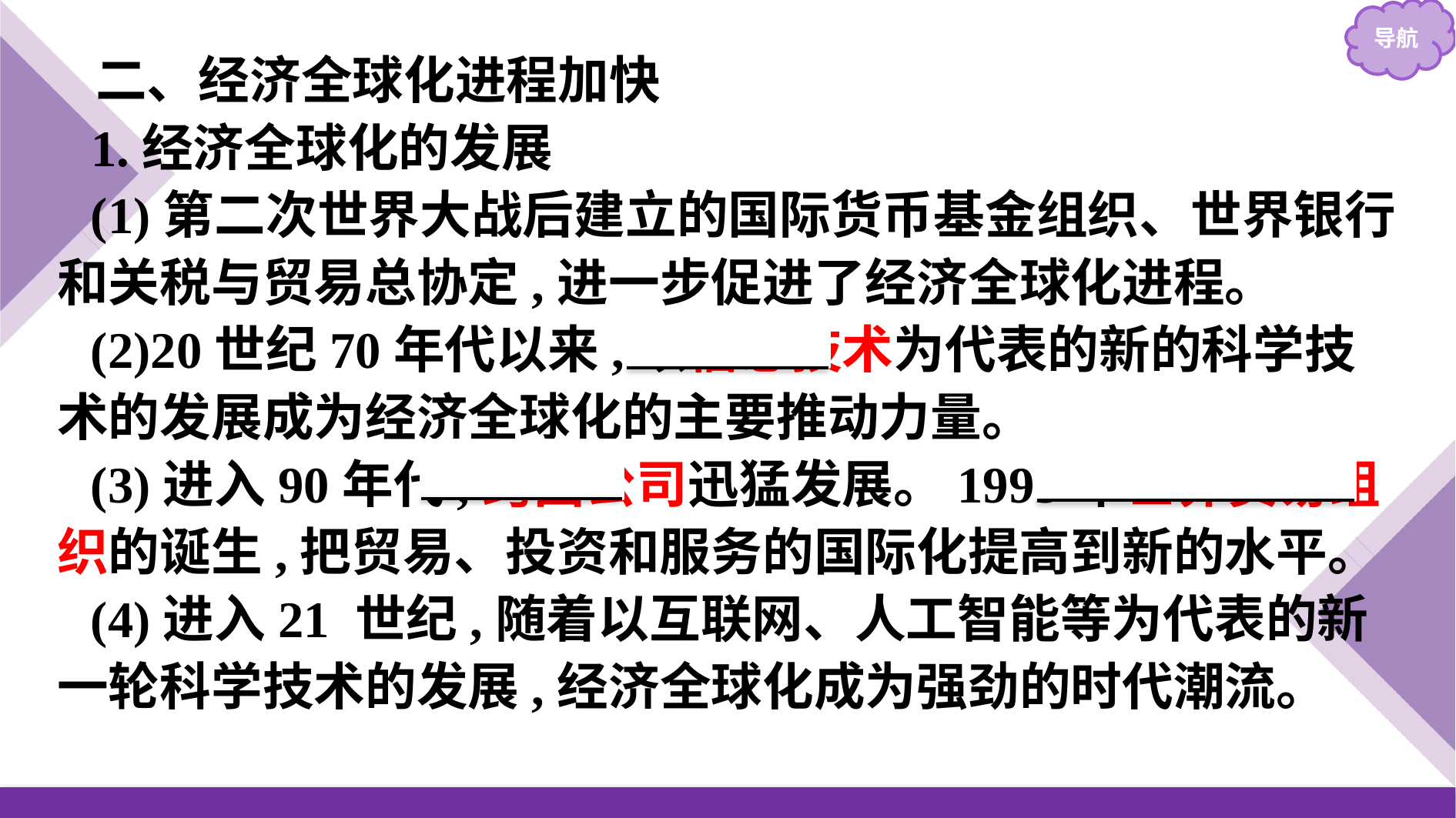

二、经济全球化进程加快
1.经济全球化的发展
(1)第二次世界大战后建立的国际货币基金组织、世界银行和关税与贸易总协定,进一步促进了经济全球化进程。
(2)20世纪70年代以来,以信息技术为代表的新的科学技术的发展成为经济全球化的主要推动力量。
(3)进入90年代,跨国公司迅猛发展。1995年世界贸易组织的诞生,把贸易、投资和服务的国际化提高到新的水平。
(4)进入21 世纪,随着以互联网、人工智能等为代表的新一轮科学技术的发展,经济全球化成为强劲的时代潮流。